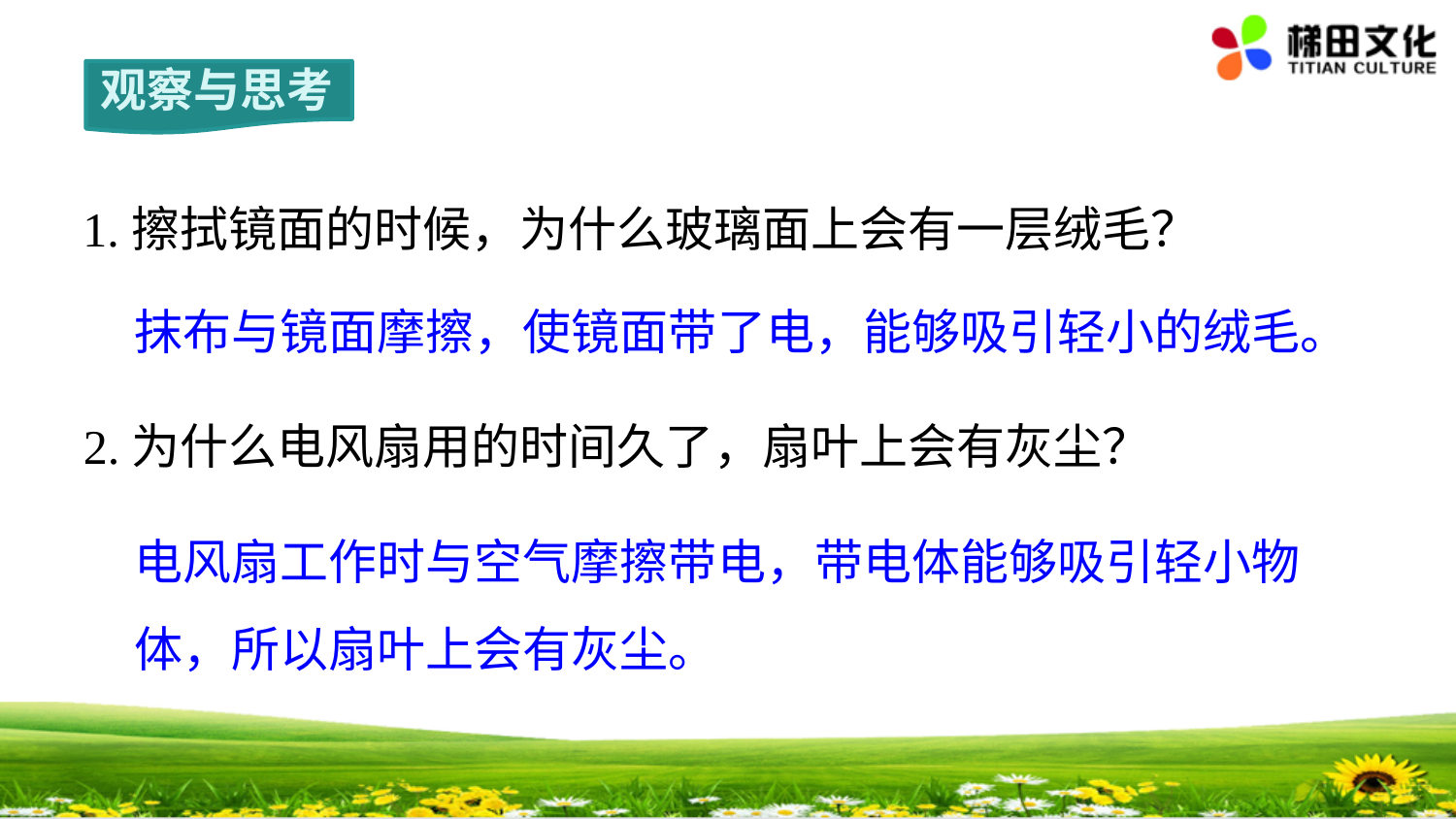

观察与思考

1.擦拭镜面的时候，为什么玻璃面上会有一层绒毛？
抹布与镜面摩擦，使镜面带了电，能够吸引轻小的绒毛。
2.为什么电风扇用的时间久了，扇叶上会有灰尘？
电风扇工作时与空气摩擦带电，带电体能够吸引轻小物体，所以扇叶上会有灰尘。